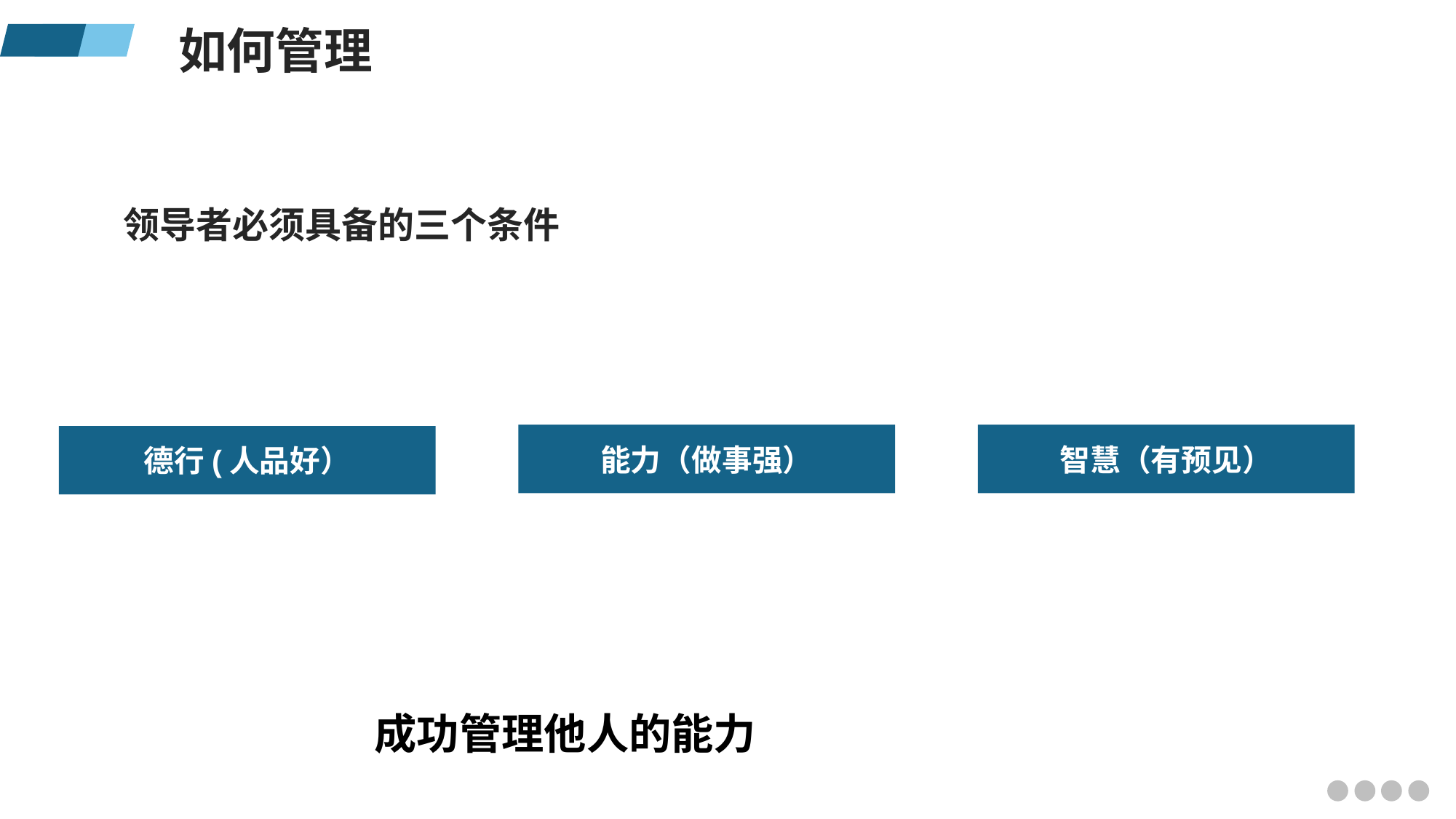

如何管理
领导者必须具备的三个条件
智慧（有预见）
能力（做事强）
德行(人品好）
成功管理他人的能力